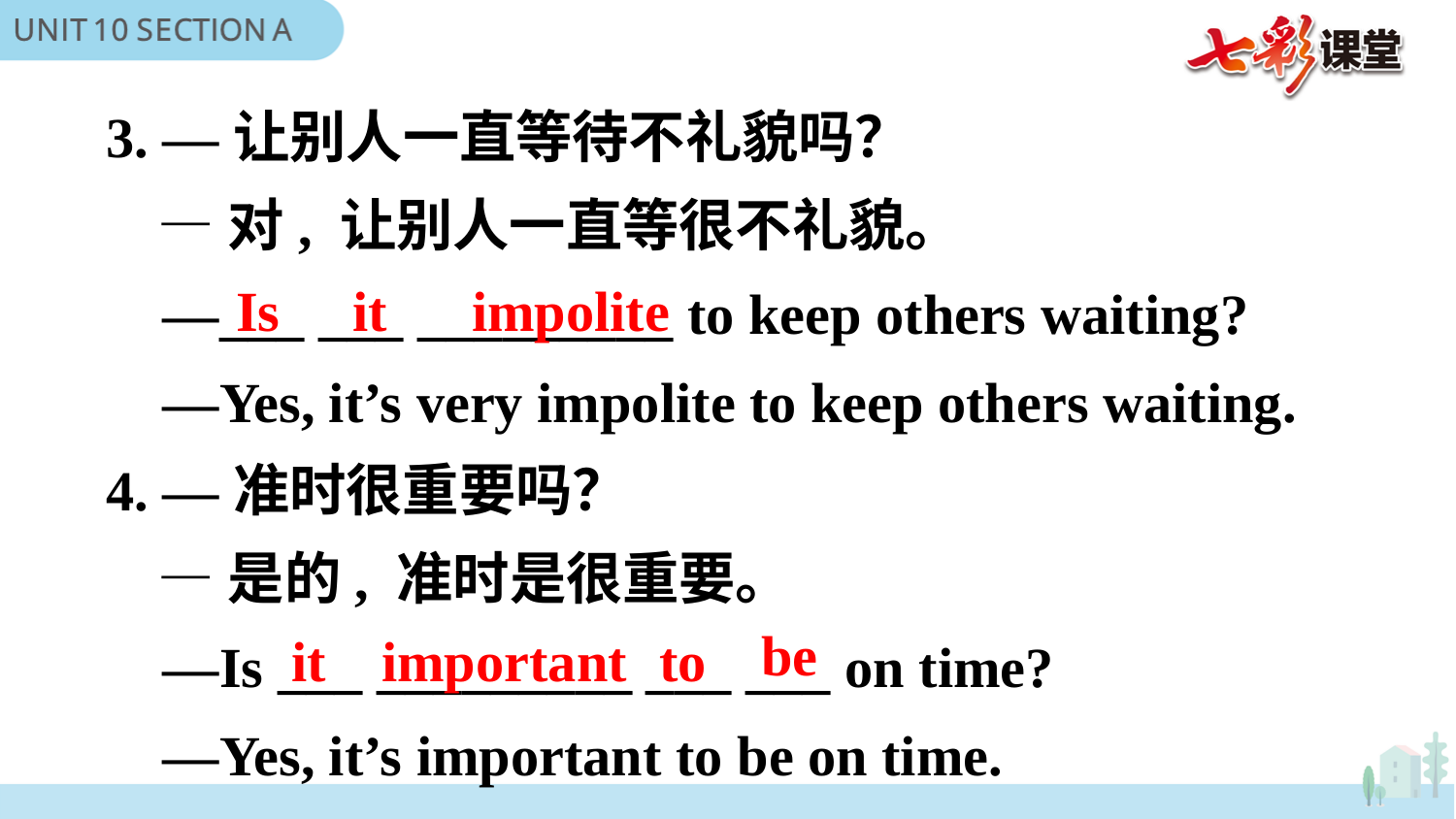

3. —让别人一直等待不礼貌吗？
    —对, 让别人一直等很不礼貌。
    —___ ___ _________ to keep others waiting?
    —Yes, it’s very impolite to keep others waiting.
4. —准时很重要吗？
    —是的, 准时是很重要。
    —Is ___ _________ ___ ___ on time?
    —Yes, it’s important to be on time.
Is
it
impolite
be
it
important
to